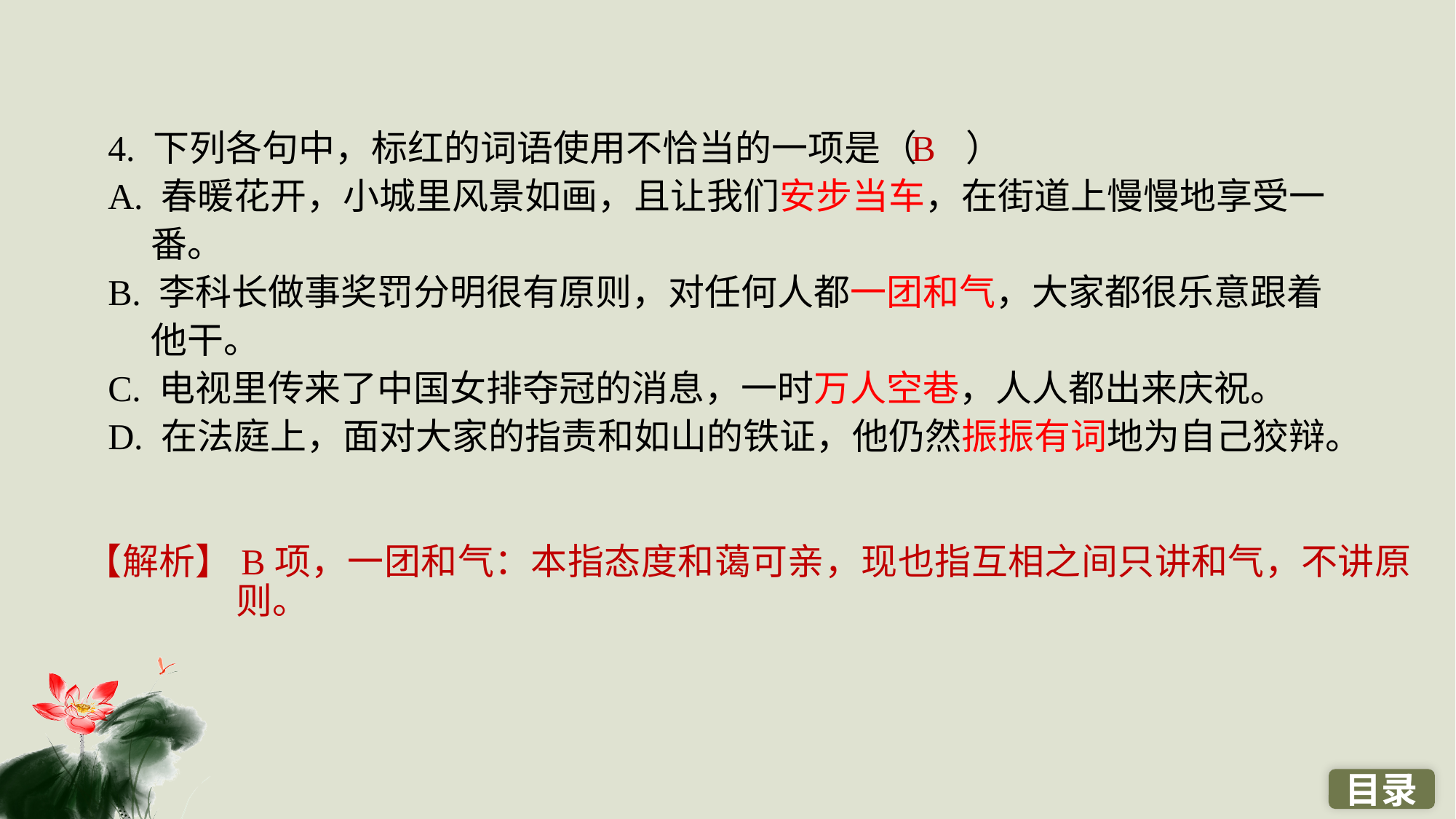

4. 下列各句中，标红的词语使用不恰当的一项是（      ）
A. 春暖花开，小城里风景如画，且让我们安步当车，在街道上慢慢地享受一番。
B. 李科长做事奖罚分明很有原则，对任何人都一团和气，大家都很乐意跟着他干。
C. 电视里传来了中国女排夺冠的消息，一时万人空巷，人人都出来庆祝。
D. 在法庭上，面对大家的指责和如山的铁证，他仍然振振有词地为自己狡辩。
B
【解析】B项，一团和气：本指态度和蔼可亲，现也指互相之间只讲和气，不讲原则。